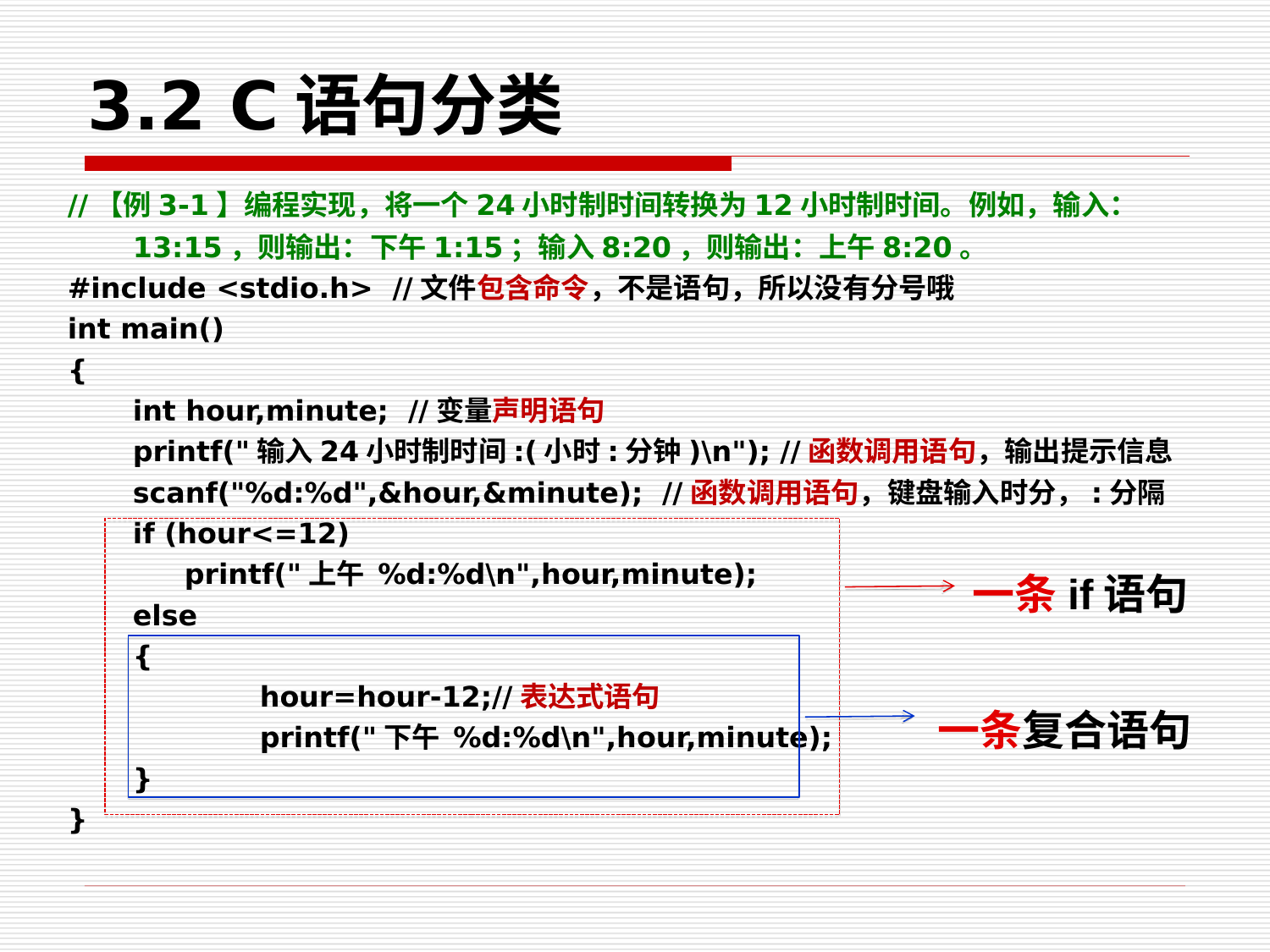

# 3.2 C语句分类
//【例3-1】编程实现，将一个24小时制时间转换为12小时制时间。例如，输入：13:15，则输出：下午1:15；输入8:20，则输出：上午8:20。
#include <stdio.h>  //文件包含命令，不是语句，所以没有分号哦
int main()
{
	int hour,minute;  //变量声明语句
	printf("输入24小时制时间:(小时:分钟)\n"); //函数调用语句，输出提示信息
	scanf("%d:%d",&hour,&minute);  //函数调用语句，键盘输入时分，:分隔
	if (hour<=12)
            printf("上午 %d:%d\n",hour,minute);
	else
	{
		hour=hour-12;//表达式语句
		printf("下午 %d:%d\n",hour,minute);
	}
}

一条if语句

一条复合语句